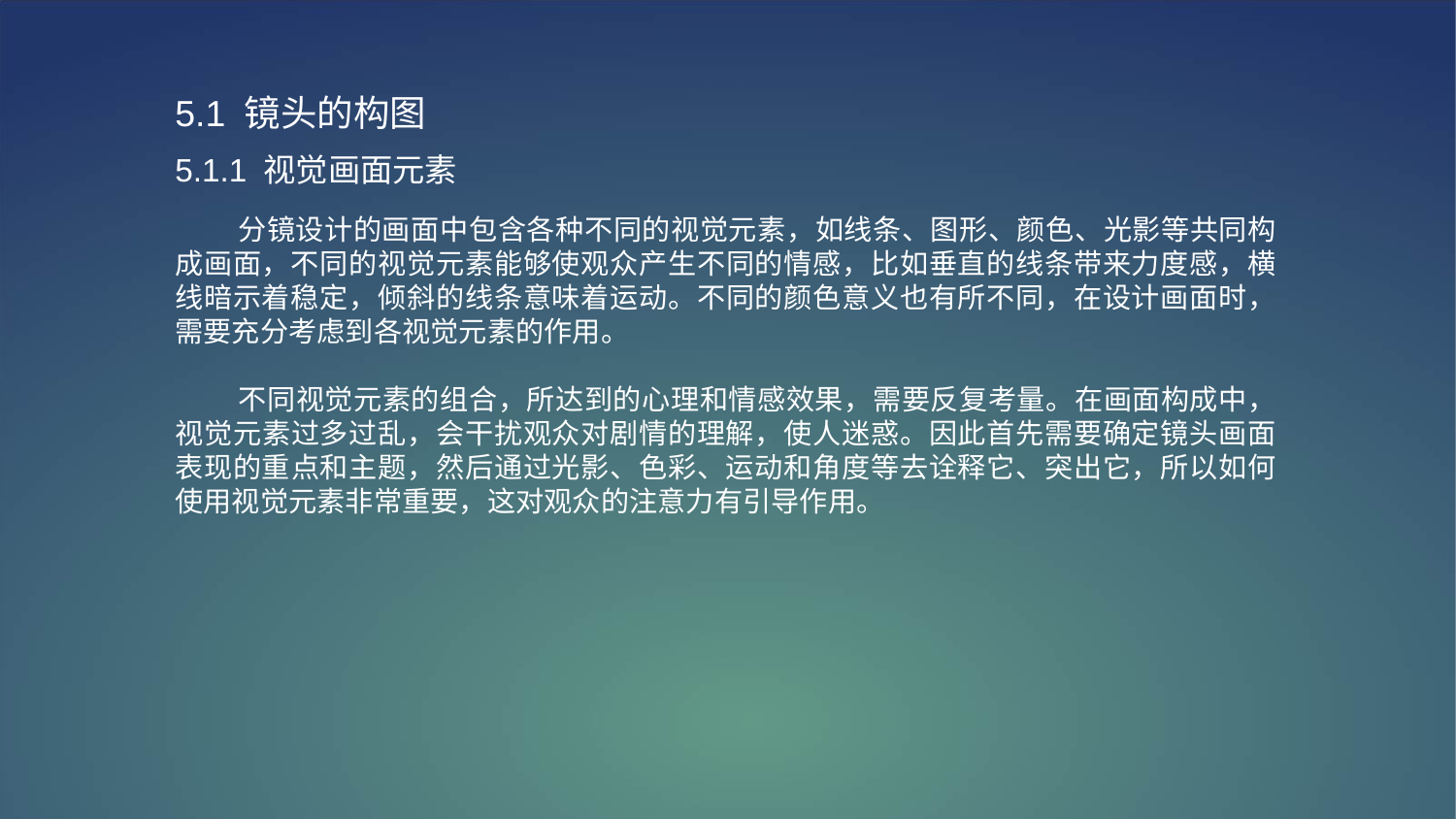

5.1 镜头的构图
5.1.1 视觉画面元素
  分镜设计的画面中包含各种不同的视觉元素，如线条、图形、颜色、光影等共同构成画面，不同的视觉元素能够使观众产生不同的情感，比如垂直的线条带来力度感，横线暗示着稳定，倾斜的线条意味着运动。不同的颜色意义也有所不同，在设计画面时，需要充分考虑到各视觉元素的作用。

  不同视觉元素的组合，所达到的心理和情感效果，需要反复考量。在画面构成中，视觉元素过多过乱，会干扰观众对剧情的理解，使人迷惑。因此首先需要确定镜头画面表现的重点和主题，然后通过光影、色彩、运动和角度等去诠释它、突出它，所以如何使用视觉元素非常重要，这对观众的注意力有引导作用。